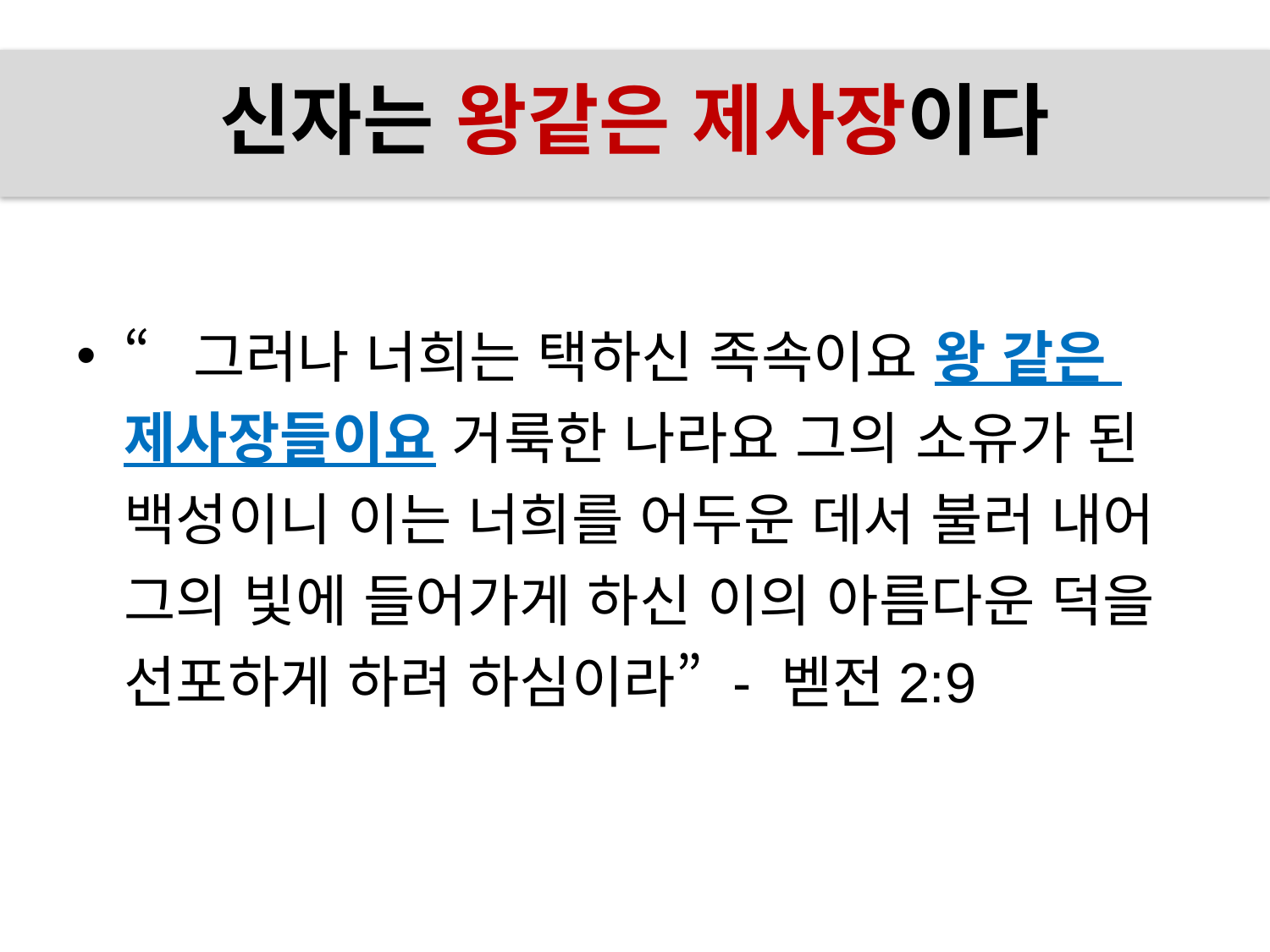

# 신자는 왕같은 제사장이다

“그러나 너희는 택하신 족속이요 왕 같은
제사장들이요 거룩한 나라요 그의 소유가 된 백성이니 이는 너희를 어두운 데서 불러 내어 그의 빛에 들어가게 하신 이의 아름다운 덕을 선포하게 하려 하심이라” - 벧전2:9